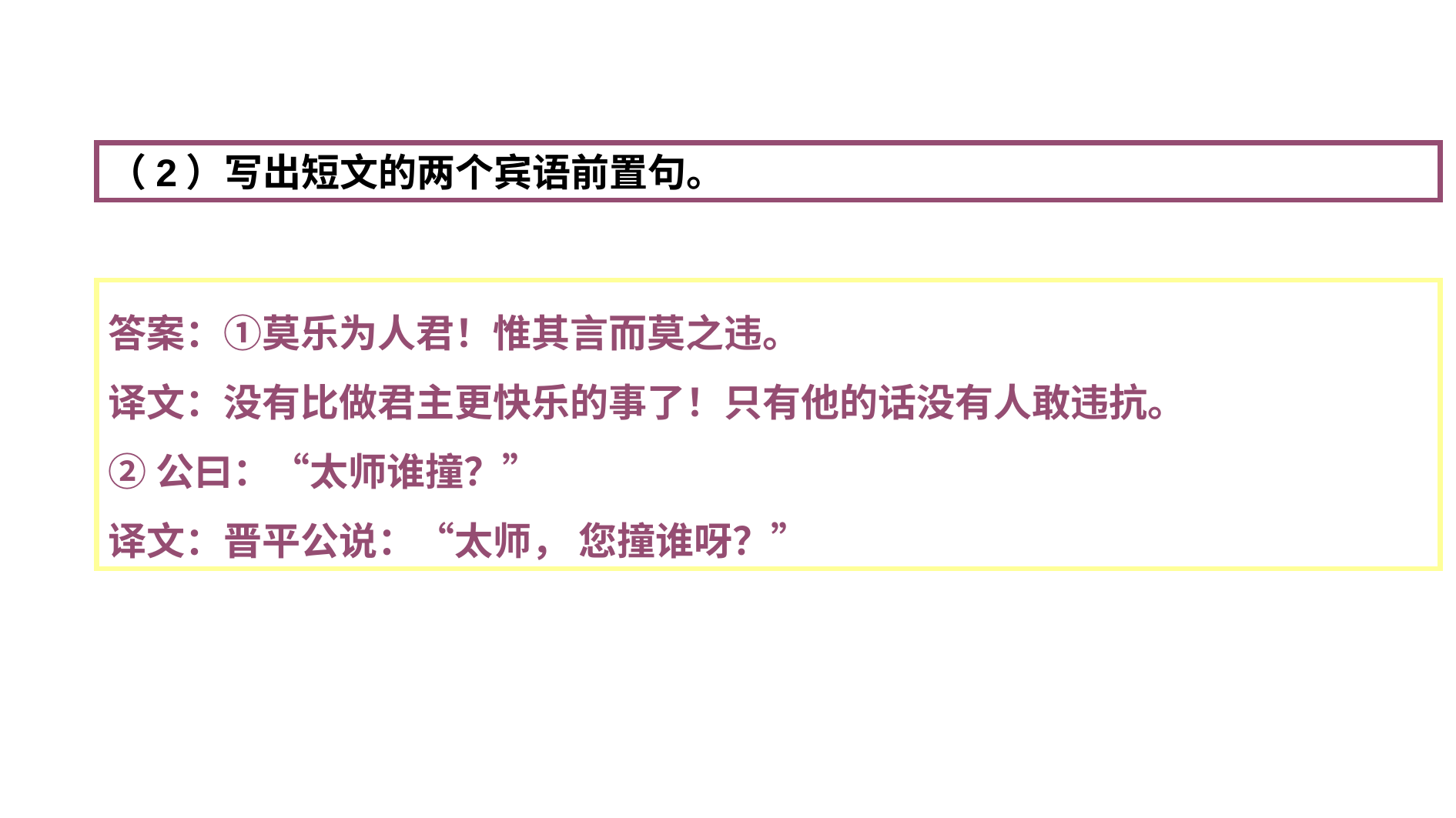

（2）写出短文的两个宾语前置句。
答案：①莫乐为人君！惟其言而莫之违。
译文：没有比做君主更快乐的事了！只有他的话没有人敢违抗。
②公曰：“太师谁撞？”
译文：晋平公说：“太师， 您撞谁呀？”